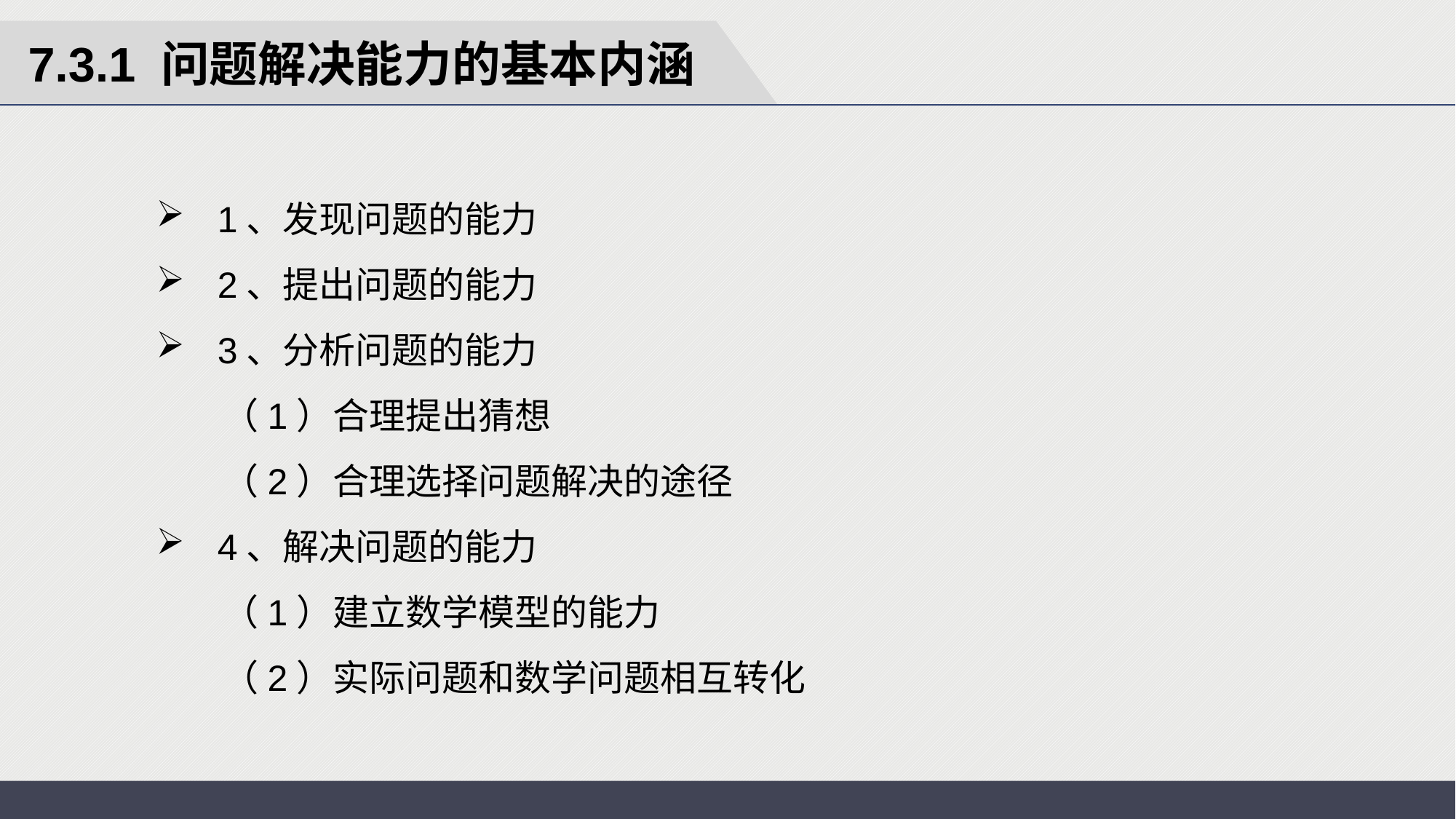

7.3.1 问题解决能力的基本内涵
  1、发现问题的能力
  2、提出问题的能力
  3、分析问题的能力
       （1）合理提出猜想
       （2）合理选择问题解决的途径
  4、解决问题的能力
       （1）建立数学模型的能力
       （2）实际问题和数学问题相互转化